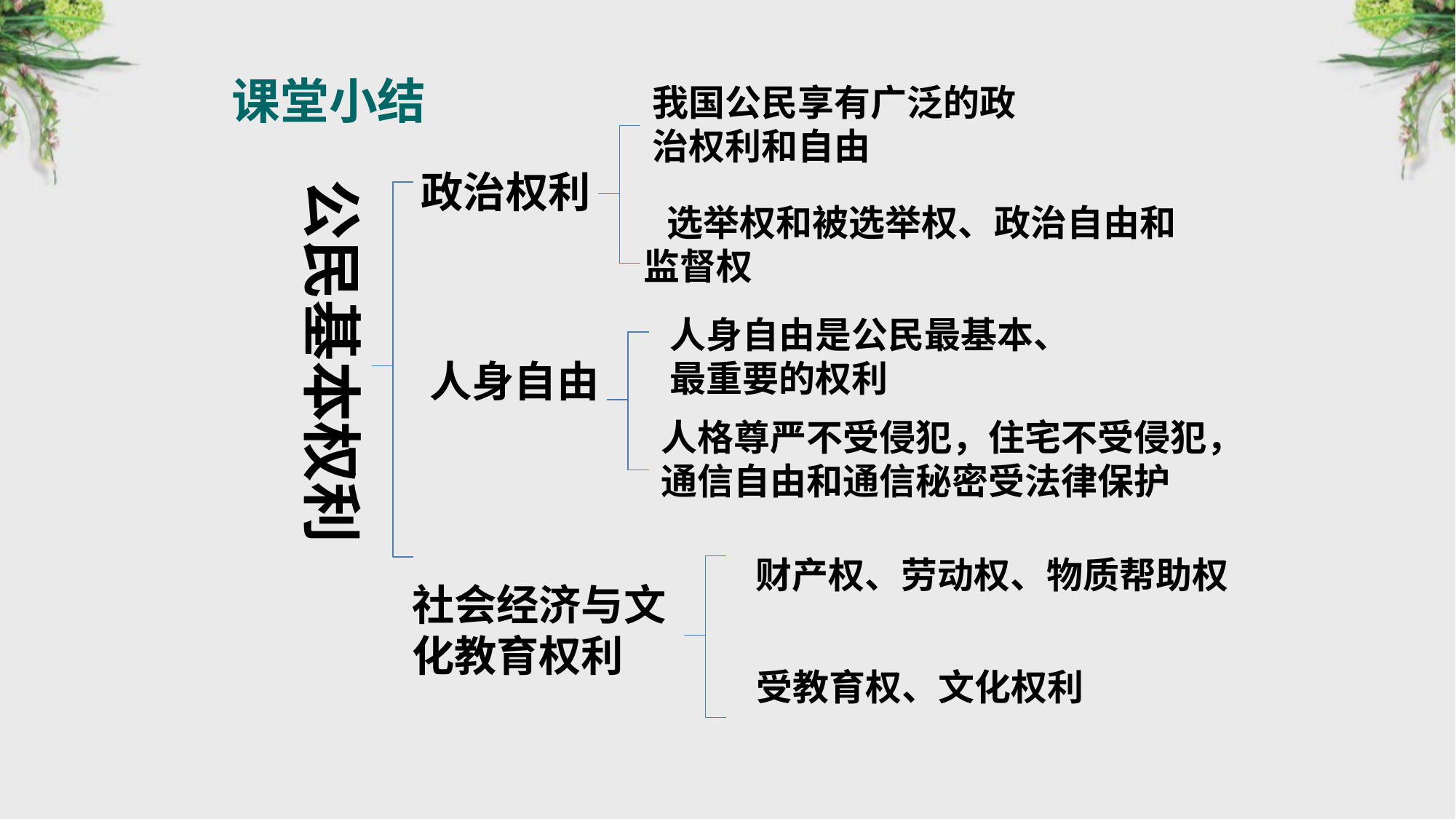

课堂小结
我国公民享有广泛的政治权利和自由

政治权利
公民基本权利

  选举权和被选举权、政治自由和监督权
人身自由是公民最基本、最重要的权利

人身自由
人格尊严不受侵犯，住宅不受侵犯，通信自由和通信秘密受法律保护
财产权、劳动权、物质帮助权

社会经济与文化教育权利
受教育权、文化权利